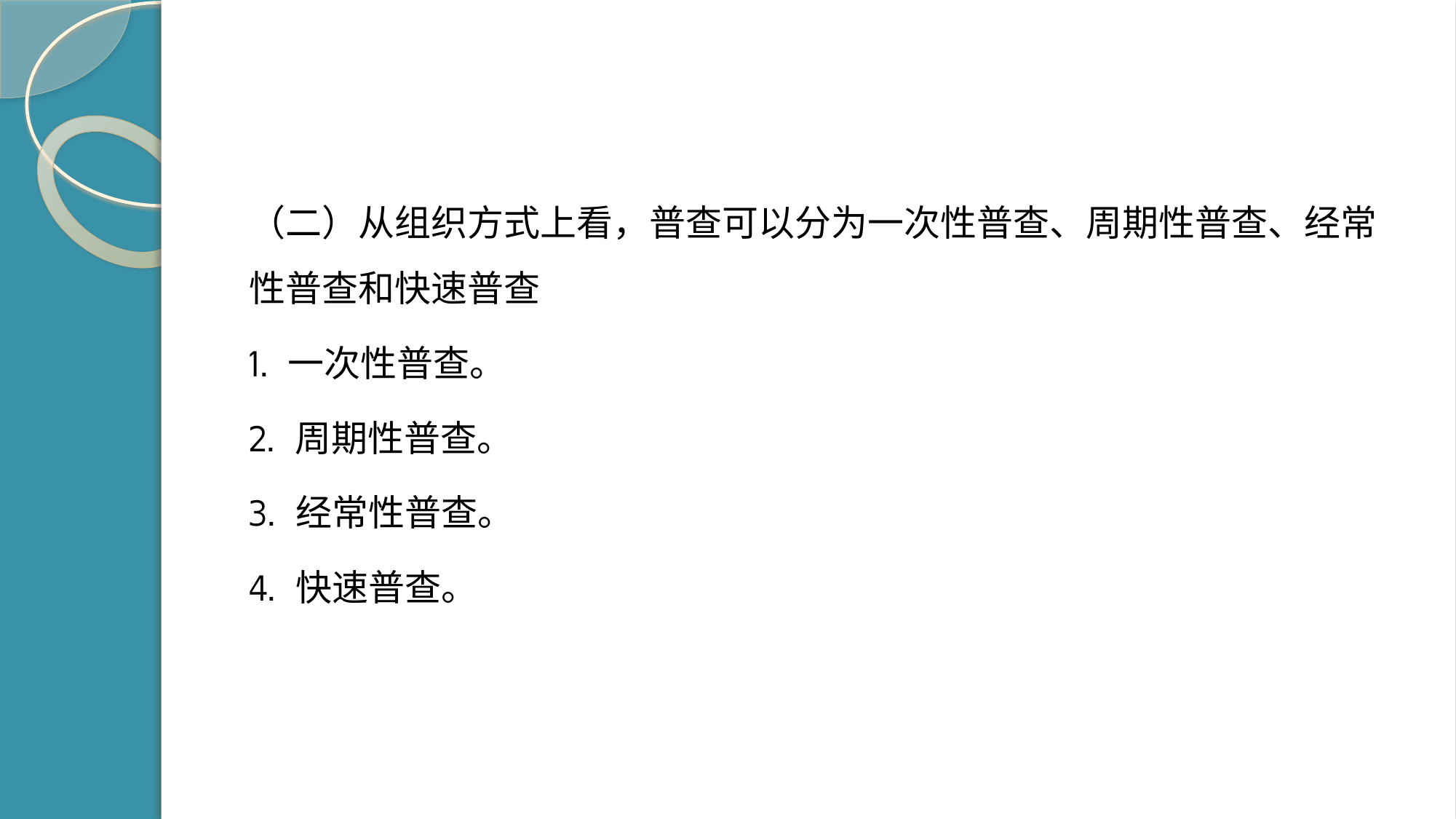

#
（二）从组织方式上看，普查可以分为一次性普查、周期性普查、经常性普查和快速普查
1. 一次性普查。
2. 周期性普查。
3. 经常性普查。
4. 快速普查。